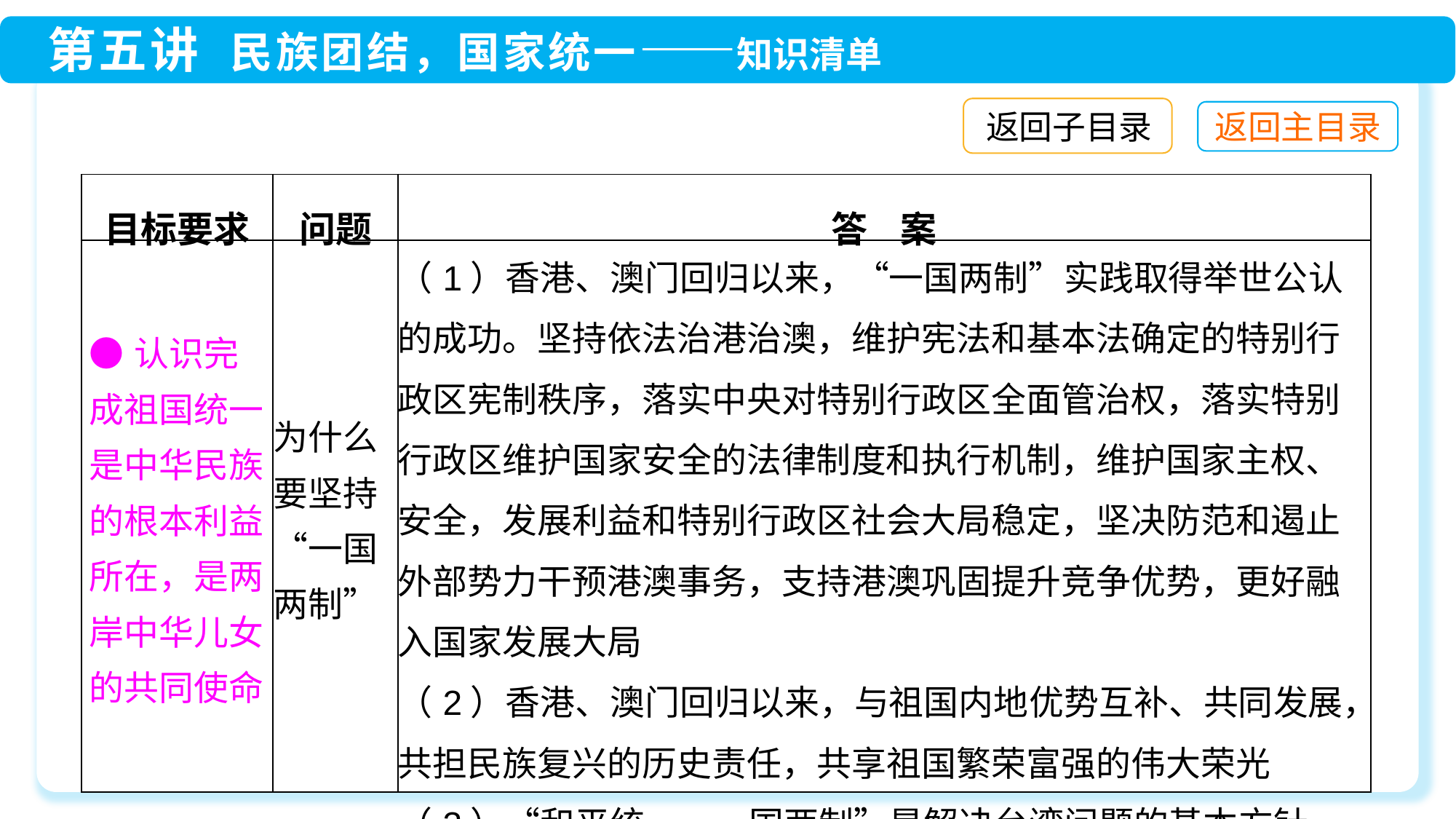

返回子目录
| 目标要求 | 问题 | 答 案 |
| --- | --- | --- |
| ●认识完成祖国统一是中华民族的根本利益所在，是两岸中华儿女的共同使命 | 为什么要坚持“一国两制” | （1）香港、澳门回归以来，“一国两制”实践取得举世公认的成功。坚持依法治港治澳，维护宪法和基本法确定的特别行政区宪制秩序，落实中央对特别行政区全面管治权，落实特别行政区维护国家安全的法律制度和执行机制，维护国家主权、安全，发展利益和特别行政区社会大局稳定，坚决防范和遏止外部势力干预港澳事务，支持港澳巩固提升竞争优势，更好融入国家发展大局 （2）香港、澳门回归以来，与祖国内地优势互补、共同发展，共担民族复兴的历史责任，共享祖国繁荣富强的伟大荣光 （3）“和平统一、一国两制”是解决台湾问题的基本方针，也是实现国家统一的最佳方式 |